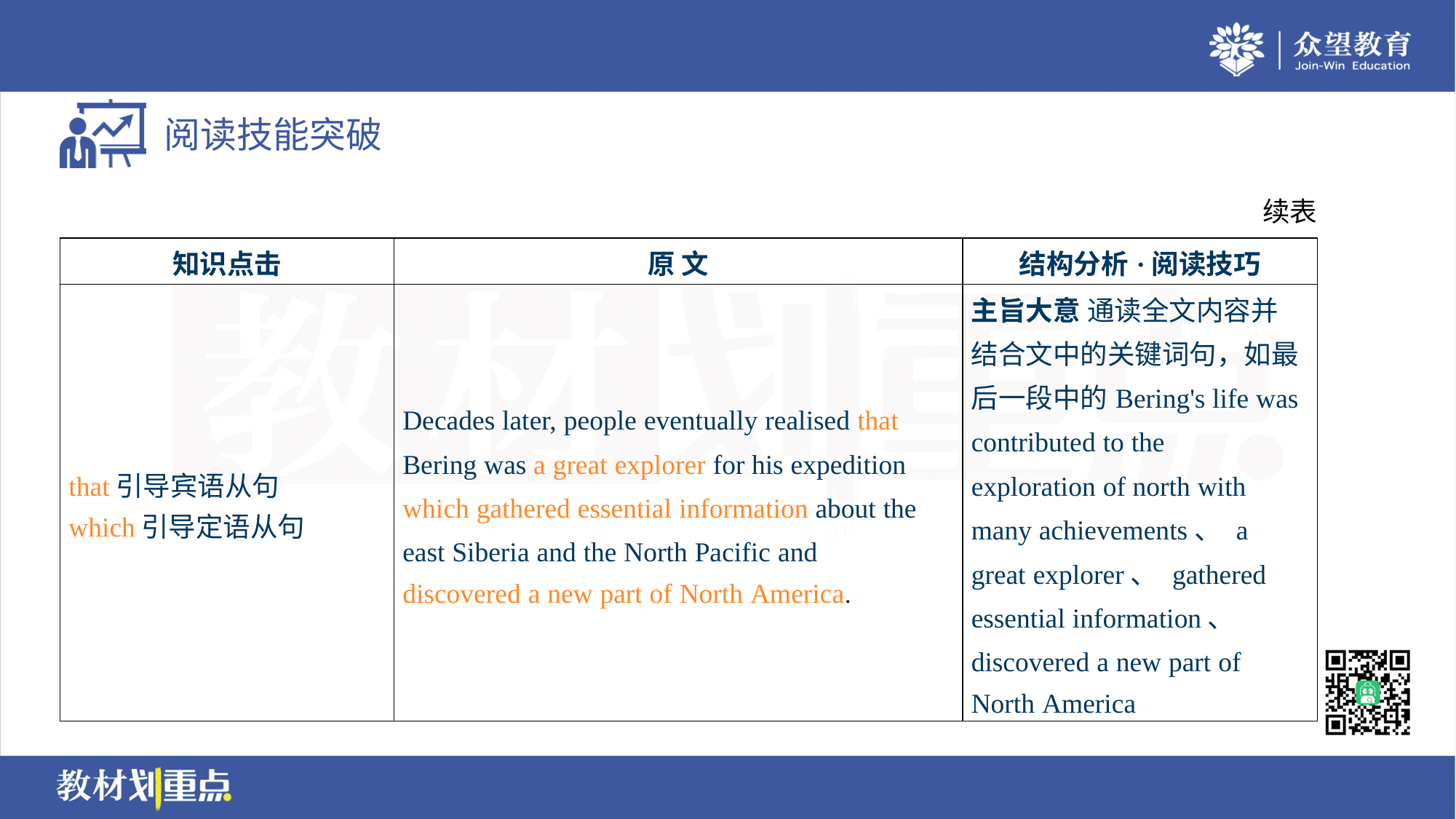

续表
| 知识点击 | 原 文 | 结构分析·阅读技巧 |
| --- | --- | --- |
| that引导宾语从句 which引导定语从句 | Decades later, people eventually realised that Bering was a great explorer for his expedition which gathered essential information about the east Siberia and the North Pacific and discovered a new part of North America. | 主旨大意 通读全文内容并 结合文中的关键词句，如最 后一段中的Bering's life was contributed to the exploration of north with many achievements、 a great explorer、 gathered essential information、 discovered a new part of North America |